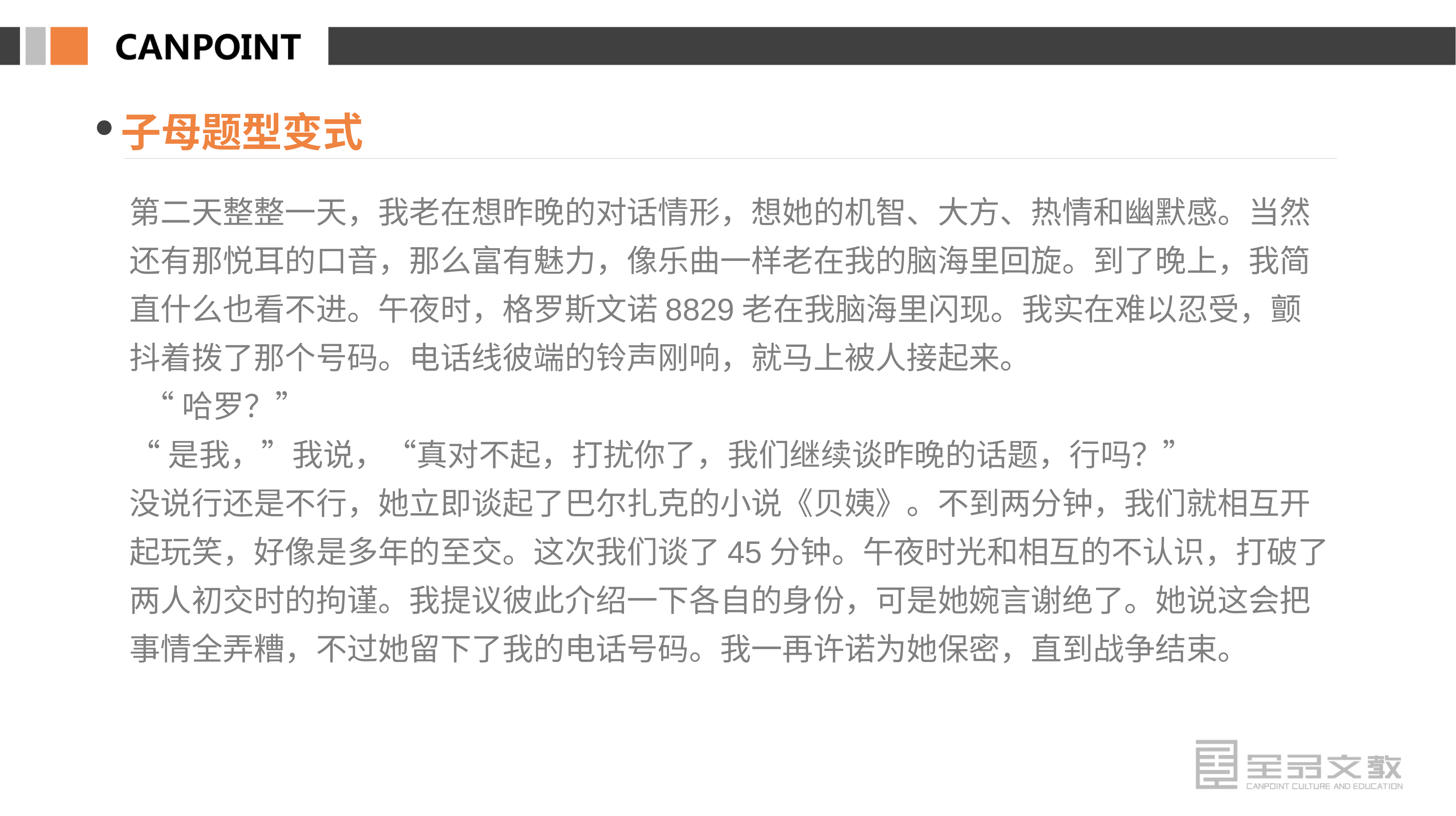

子母题型变式

第二天整整一天，我老在想昨晚的对话情形，想她的机智、大方、热情和幽默感。当然还有那悦耳的口音，那么富有魅力，像乐曲一样老在我的脑海里回旋。到了晚上，我简直什么也看不进。午夜时，格罗斯文诺8829老在我脑海里闪现。我实在难以忍受，颤抖着拨了那个号码。电话线彼端的铃声刚响，就马上被人接起来。
  “哈罗？”
“是我，”我说，“真对不起，打扰你了，我们继续谈昨晚的话题，行吗？”
没说行还是不行，她立即谈起了巴尔扎克的小说《贝姨》。不到两分钟，我们就相互开起玩笑，好像是多年的至交。这次我们谈了45分钟。午夜时光和相互的不认识，打破了两人初交时的拘谨。我提议彼此介绍一下各自的身份，可是她婉言谢绝了。她说这会把事情全弄糟，不过她留下了我的电话号码。我一再许诺为她保密，直到战争结束。